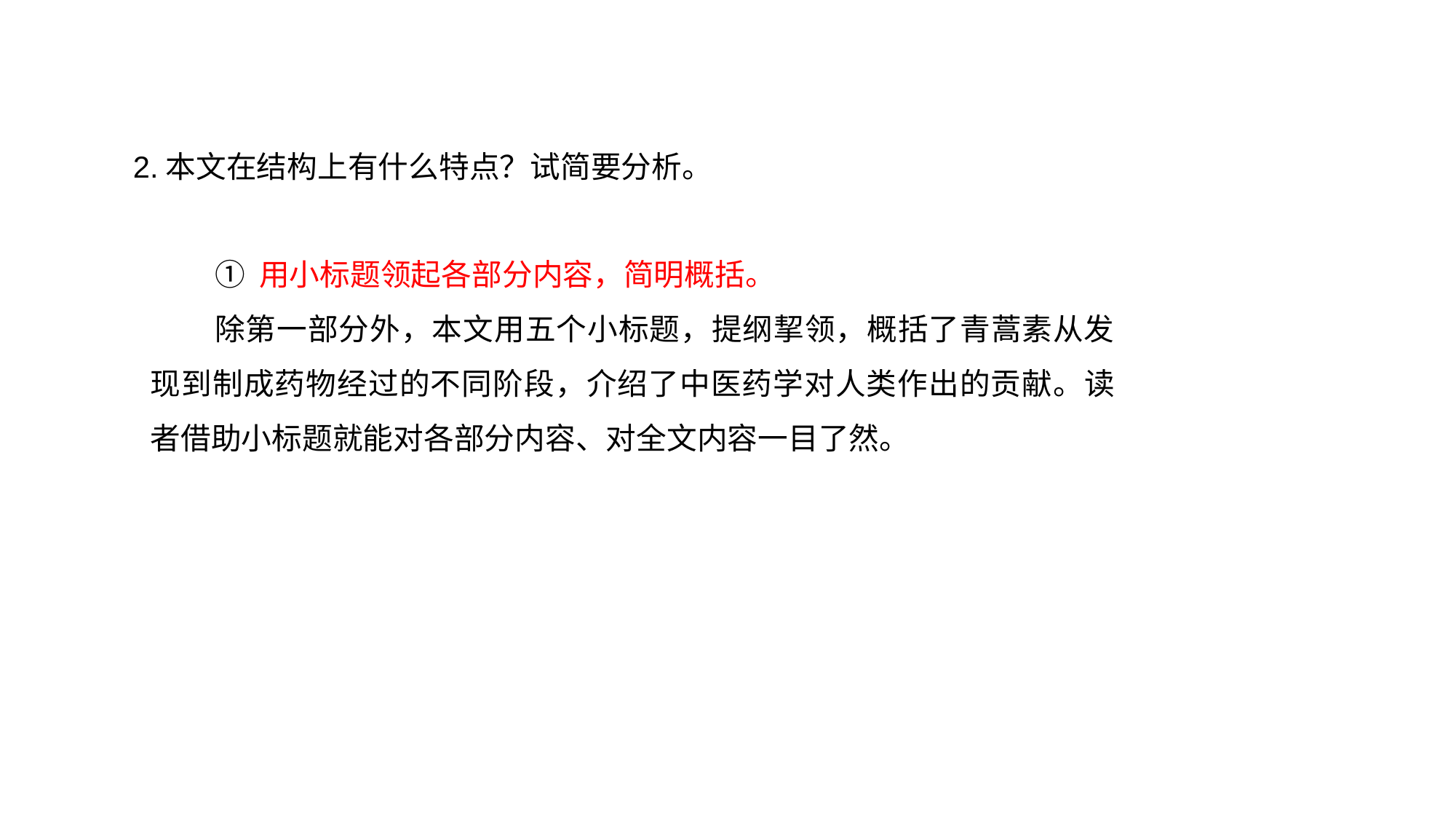

2.本文在结构上有什么特点？试简要分析。
① 用小标题领起各部分内容，简明概括。
除第一部分外，本文用五个小标题，提纲挈领，概括了青蒿素从发现到制成药物经过的不同阶段，介绍了中医药学对人类作出的贡献。读者借助小标题就能对各部分内容、对全文内容一目了然。